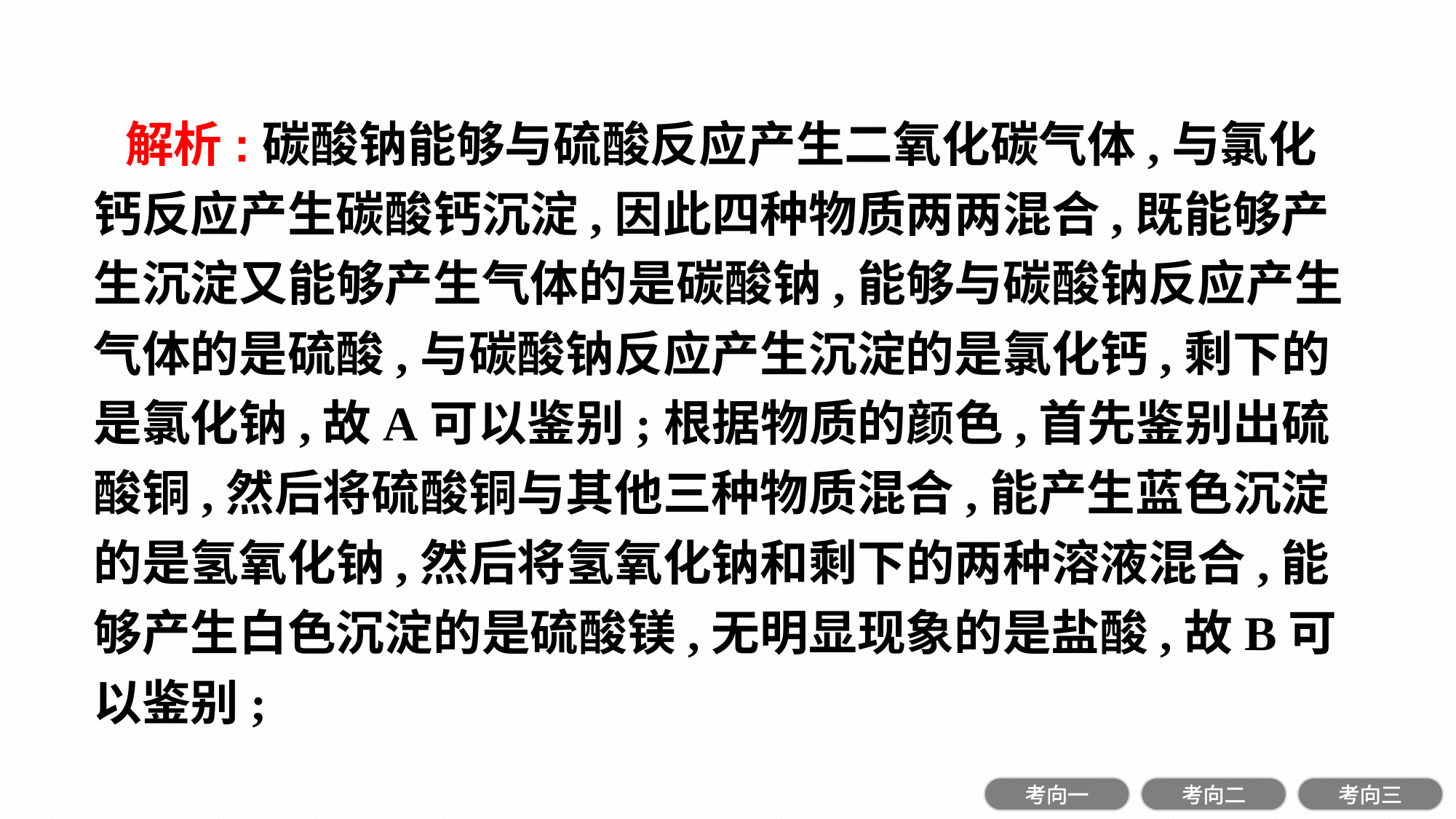

解析:碳酸钠能够与硫酸反应产生二氧化碳气体,与氯化钙反应产生碳酸钙沉淀,因此四种物质两两混合,既能够产生沉淀又能够产生气体的是碳酸钠,能够与碳酸钠反应产生气体的是硫酸,与碳酸钠反应产生沉淀的是氯化钙,剩下的是氯化钠,故A可以鉴别;根据物质的颜色,首先鉴别出硫酸铜,然后将硫酸铜与其他三种物质混合,能产生蓝色沉淀的是氢氧化钠,然后将氢氧化钠和剩下的两种溶液混合,能够产生白色沉淀的是硫酸镁,无明显现象的是盐酸,故B可以鉴别;